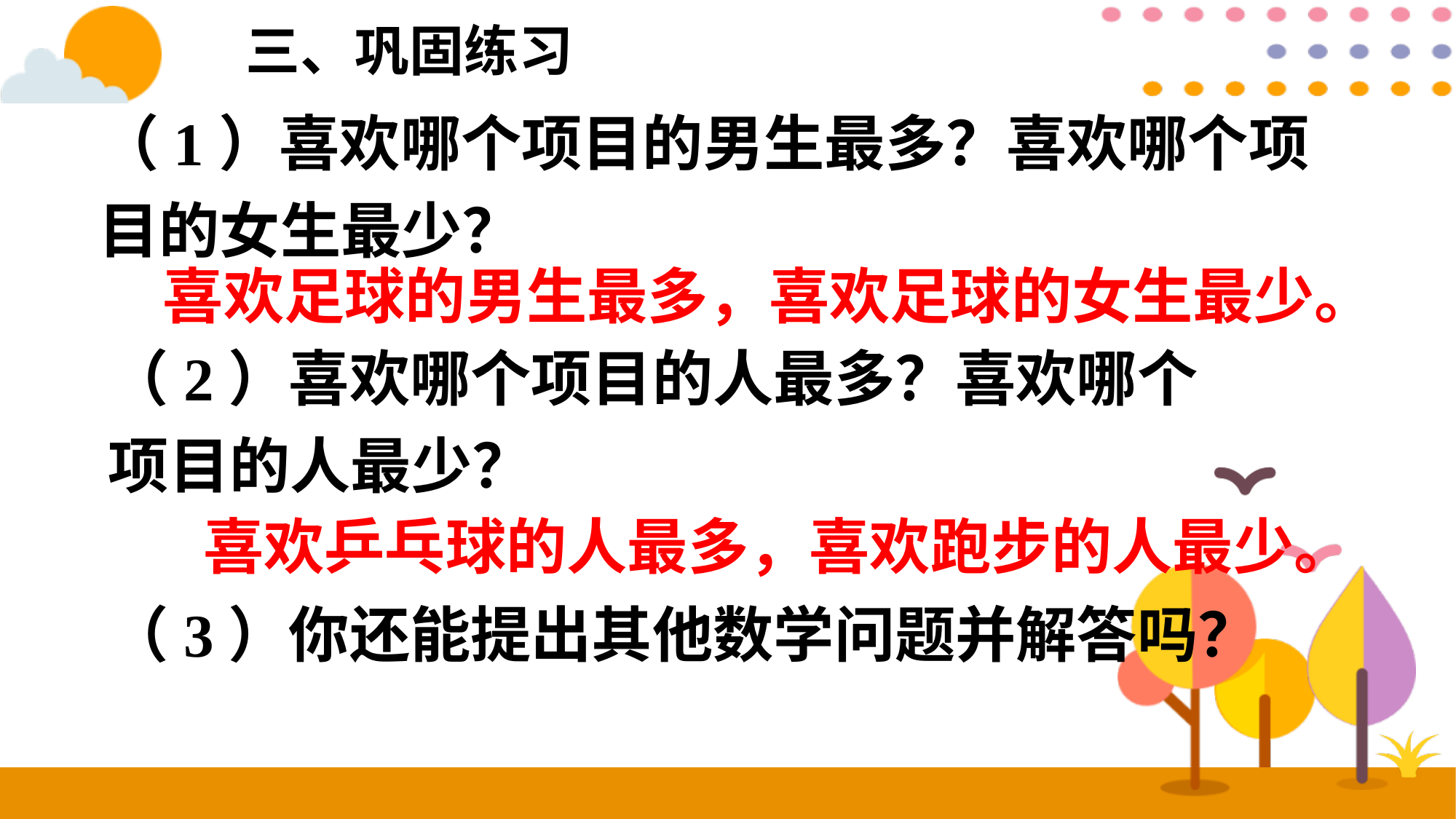

三、巩固练习
（1）喜欢哪个项目的男生最多？喜欢哪个项目的女生最少？
喜欢足球的男生最多，喜欢足球的女生最少。
（2）喜欢哪个项目的人最多？喜欢哪个项目的人最少？
喜欢乒乓球的人最多，喜欢跑步的人最少。
（3）你还能提出其他数学问题并解答吗？